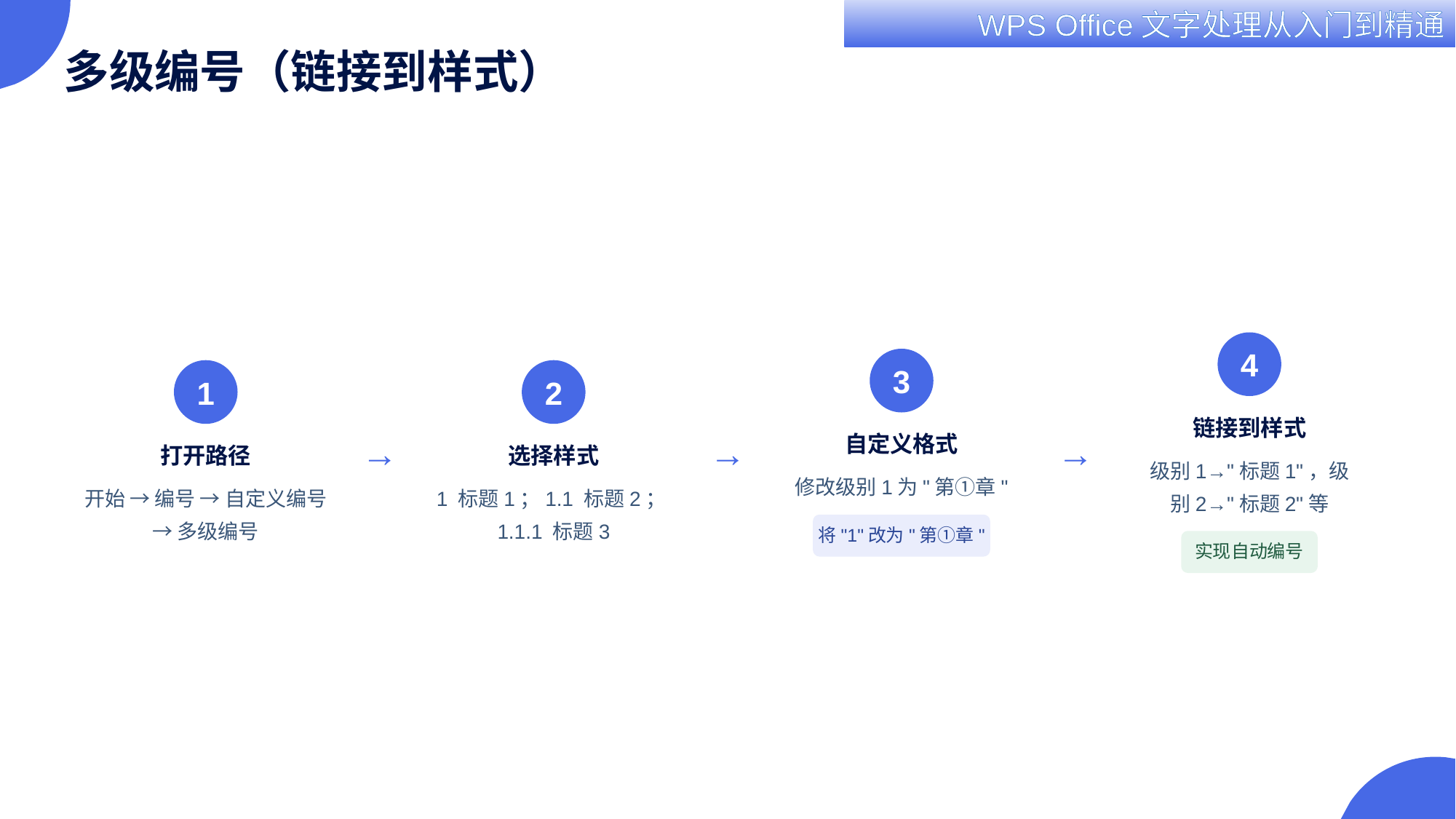

多级编号（链接到样式）

4

3

1
2
链接到样式
→
→
→
自定义格式
打开路径
选择样式
级别1→"标题1"，级别2→"标题2"等
修改级别1为"第①章"
开始 → 编号 → 自定义编号 → 多级编号
1 标题1；1.1 标题2；1.1.1 标题3

将"1"改为"第①章"

实现自动编号